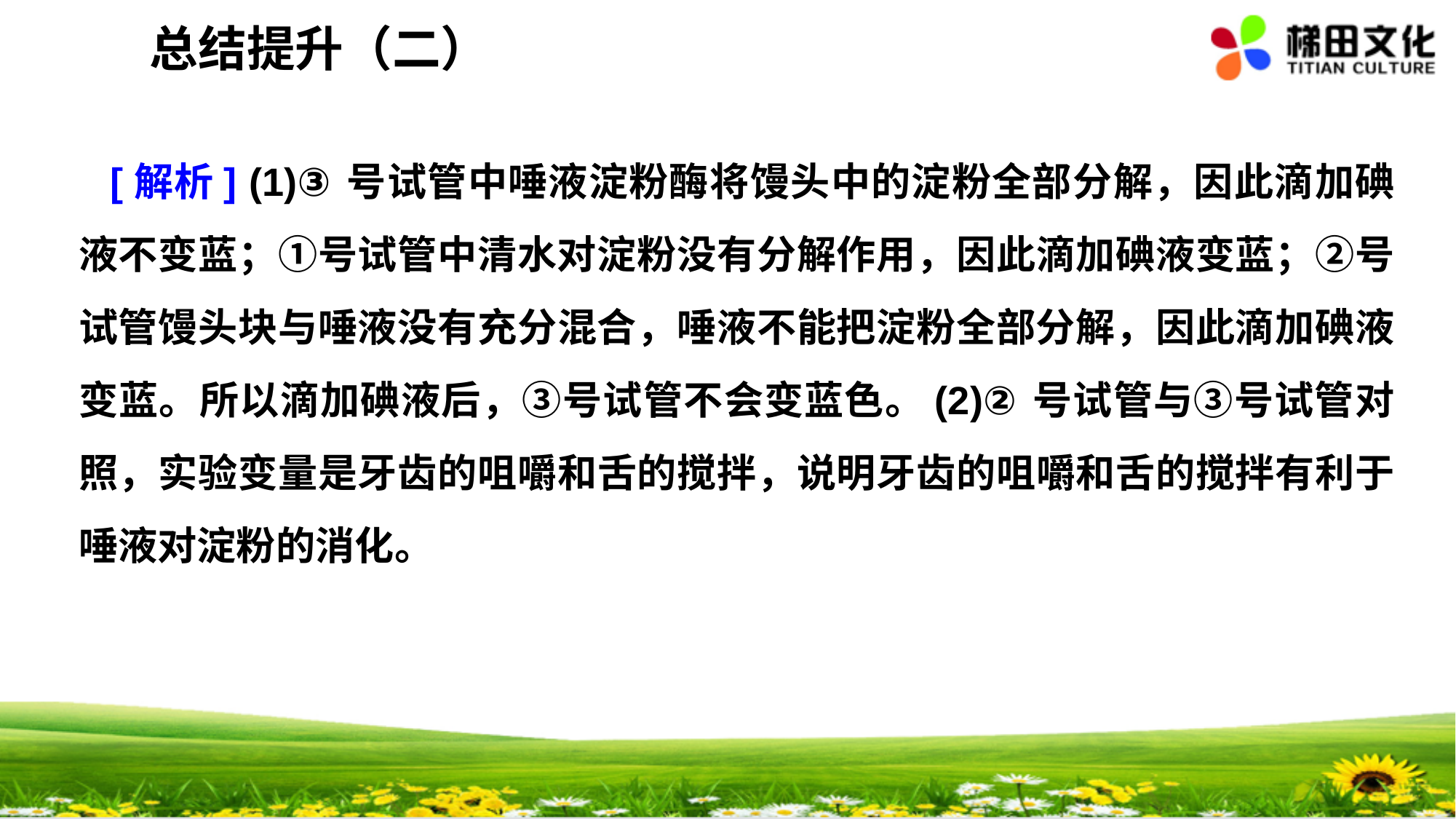

总结提升（二）
[解析] (1)③号试管中唾液淀粉酶将馒头中的淀粉全部分解，因此滴加碘液不变蓝；①号试管中清水对淀粉没有分解作用，因此滴加碘液变蓝；②号试管馒头块与唾液没有充分混合，唾液不能把淀粉全部分解，因此滴加碘液变蓝。所以滴加碘液后，③号试管不会变蓝色。(2)②号试管与③号试管对照，实验变量是牙齿的咀嚼和舌的搅拌，说明牙齿的咀嚼和舌的搅拌有利于唾液对淀粉的消化。